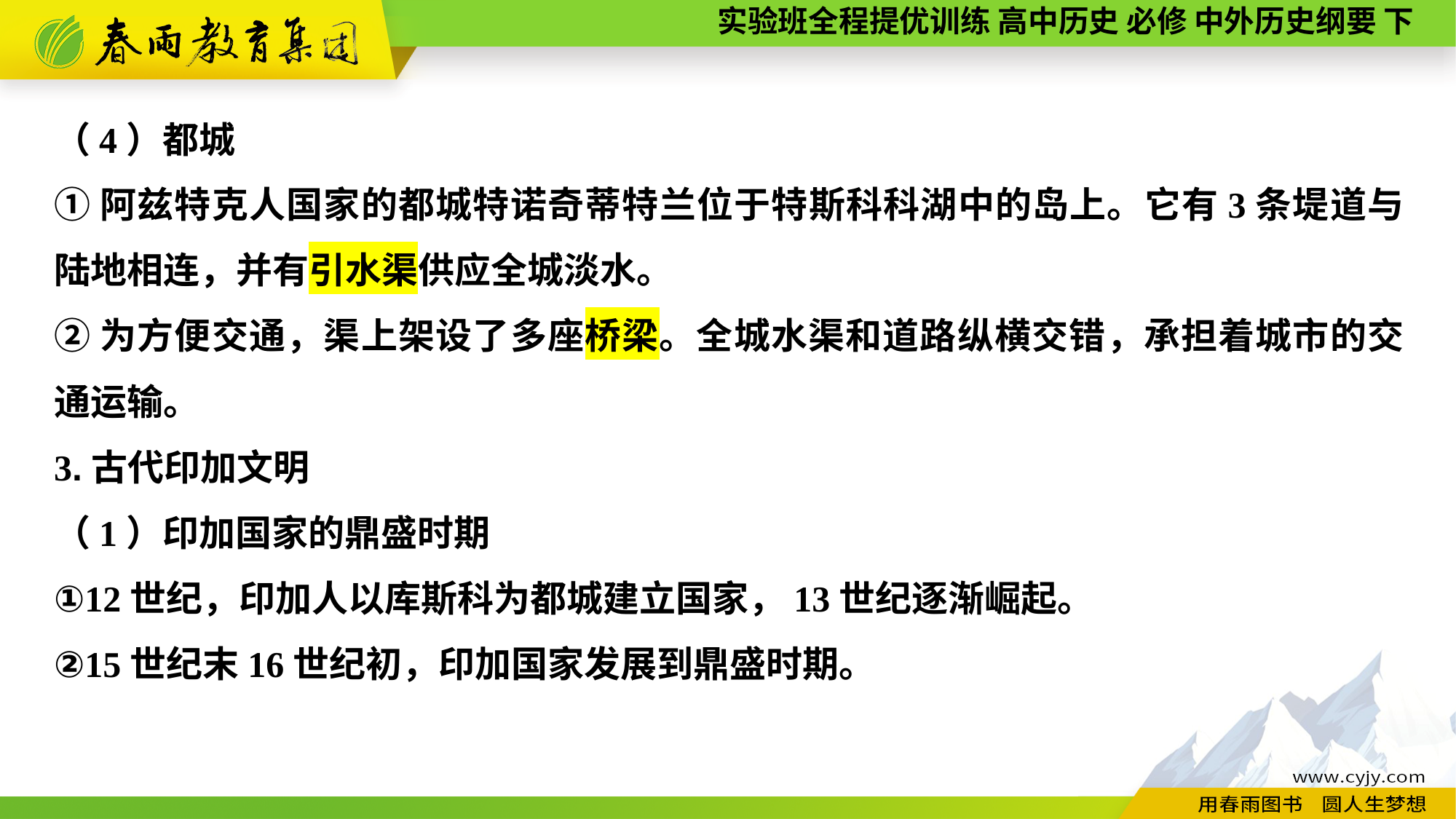

（4）都城
①阿兹特克人国家的都城特诺奇蒂特兰位于特斯科科湖中的岛上。它有3条堤道与陆地相连，并有引水渠供应全城淡水。
②为方便交通，渠上架设了多座桥梁。全城水渠和道路纵横交错，承担着城市的交通运输。
3.古代印加文明
（1）印加国家的鼎盛时期
①12世纪，印加人以库斯科为都城建立国家，13世纪逐渐崛起。
②15世纪末16世纪初，印加国家发展到鼎盛时期。